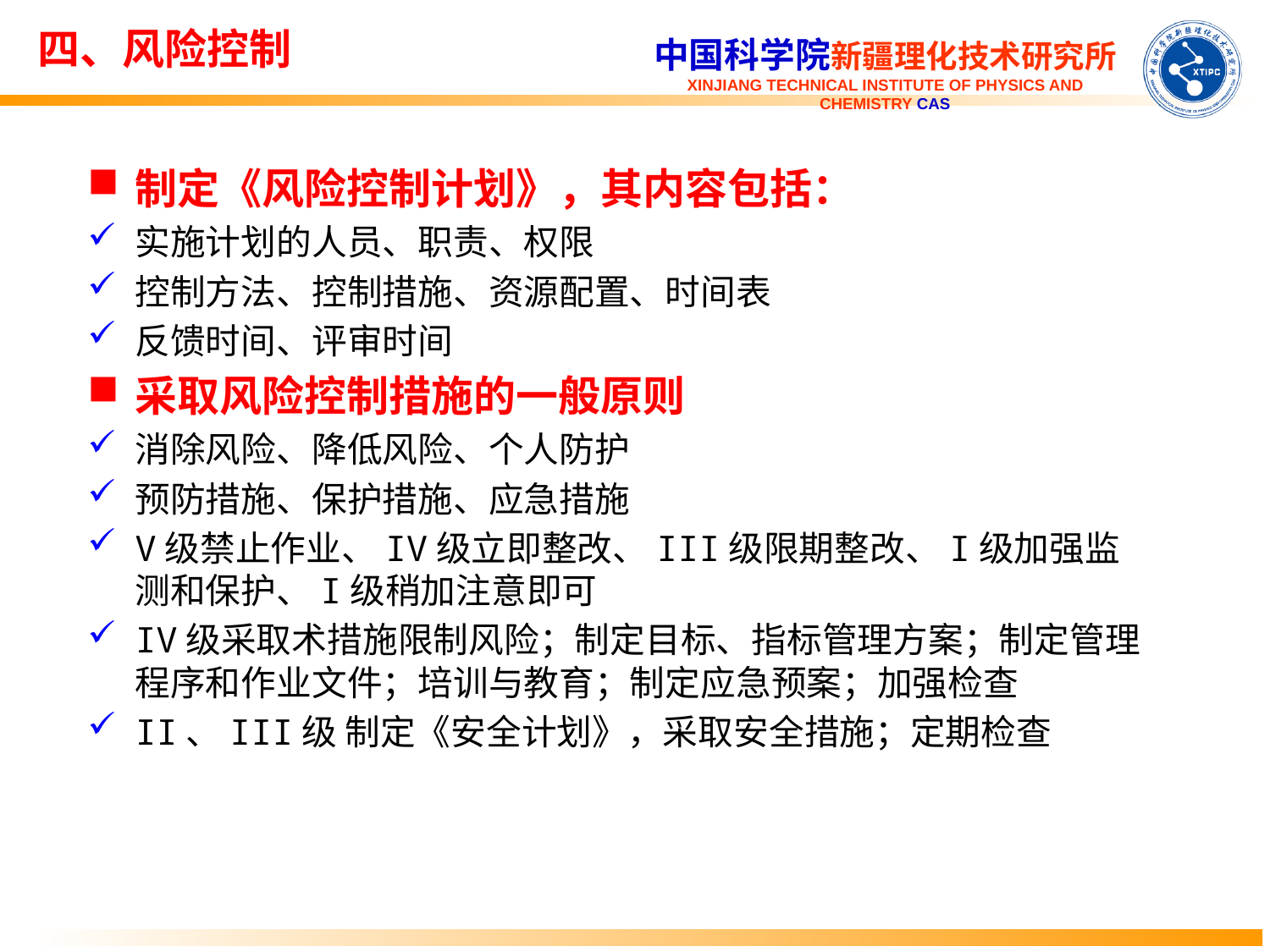

四、风险控制
制定《风险控制计划》，其内容包括：
实施计划的人员、职责、权限
控制方法、控制措施、资源配置、时间表
反馈时间、评审时间
采取风险控制措施的一般原则
消除风险、降低风险、个人防护
预防措施、保护措施、应急措施
V级禁止作业、IV级立即整改、III级限期整改、I级加强监测和保护、I级稍加注意即可
IV级采取术措施限制风险；制定目标、指标管理方案；制定管理程序和作业文件；培训与教育；制定应急预案；加强检查
II、III级 制定《安全计划》，采取安全措施；定期检查